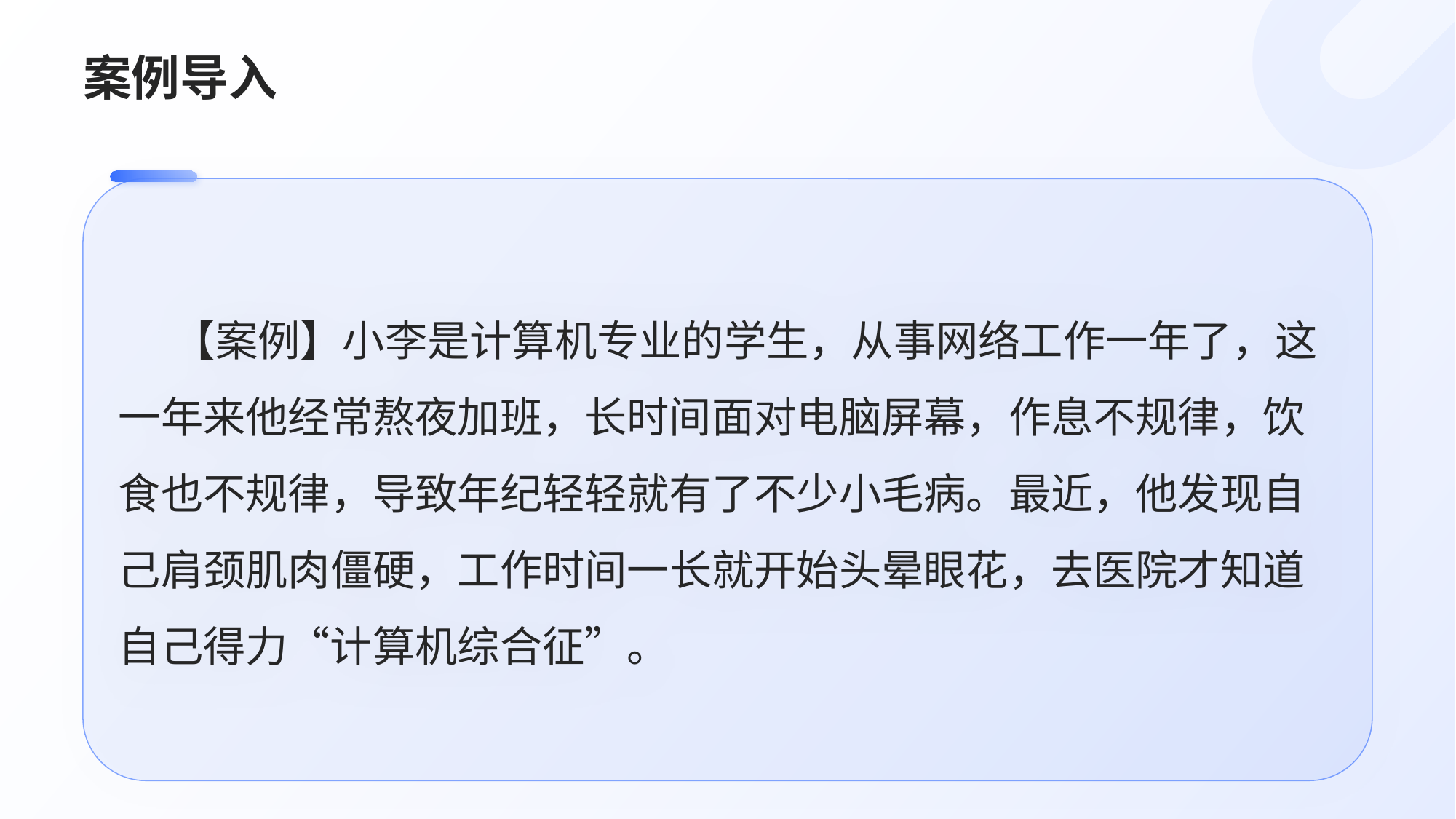

# 案例导入

【案例】小李是计算机专业的学生，从事网络工作一年了，这一年来他经常熬夜加班，长时间面对电脑屏幕，作息不规律，饮食也不规律，导致年纪轻轻就有了不少小毛病。最近，他发现自己肩颈肌肉僵硬，工作时间一长就开始头晕眼花，去医院才知道自己得力“计算机综合征”。